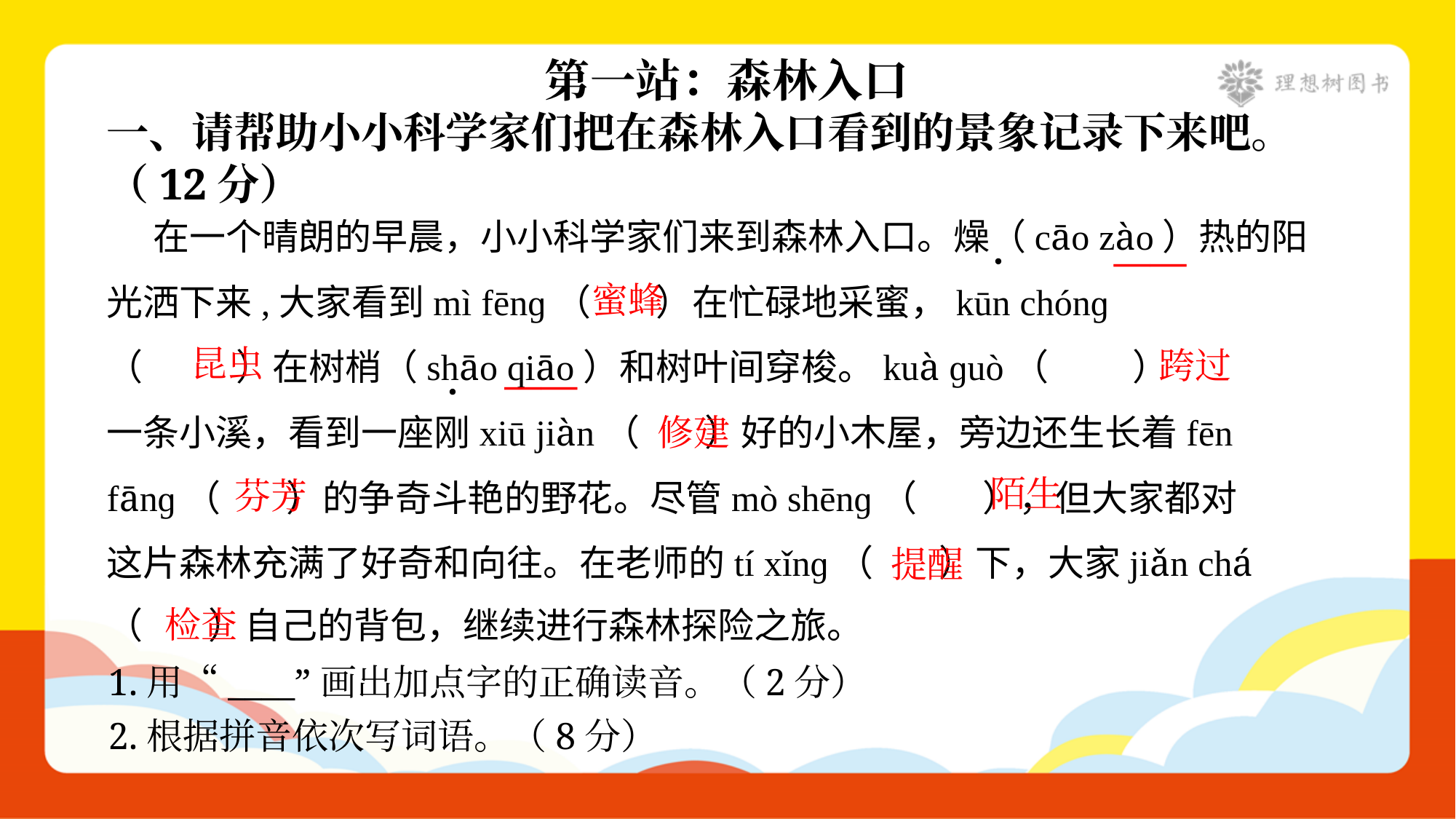

第一站：森林入口
一、请帮助小小科学家们把在森林入口看到的景象记录下来吧。
（12分）
    在一个晴朗的早晨，小小科学家们来到森林入口。燥（cāo zào）热的阳
光洒下来,大家看到mì fēnɡ（       ）在忙碌地采蜜，kūn chónɡ
（          ）在树梢（shāo qiāo）和树叶间穿梭。kuà ɡuò（         ）
一条小溪，看到一座刚xiū jiàn（       ）好的小木屋，旁边还生长着fēn
fānɡ（       ）的争奇斗艳的野花。尽管mò shēnɡ（       ），但大家都对
这片森林充满了好奇和向往。在老师的tí xǐnɡ（       ）下，大家jiǎn chá
（       ）自己的背包，继续进行森林探险之旅。
——
蜜蜂

昆虫
跨过
——

修建
陌生
芬芳
提醒
检查
1.用“____”画出加点字的正确读音。（2分）
2.根据拼音依次写词语。（8分）